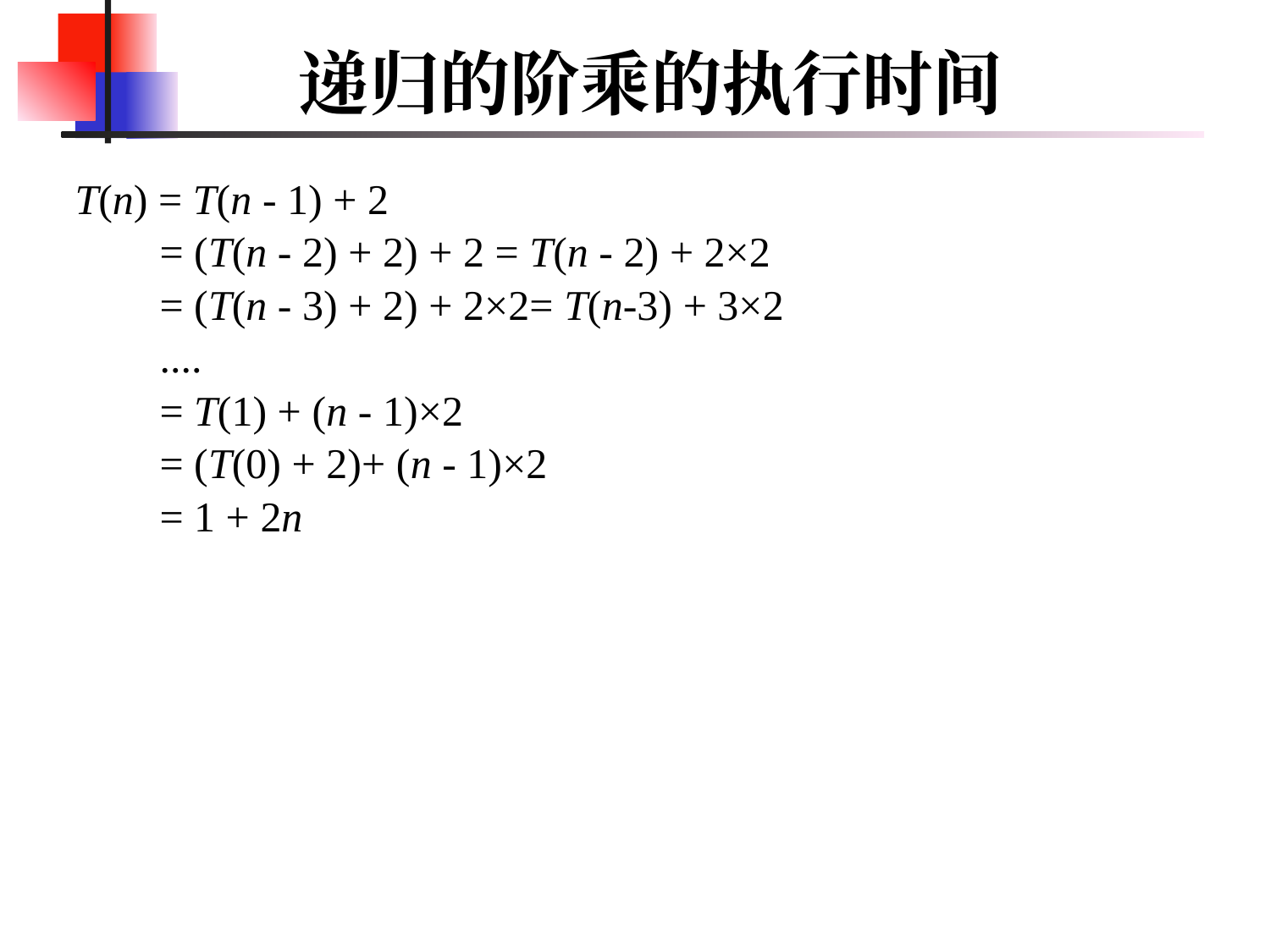

# 递归的阶乘的执行时间
T(n) = T(n - 1) + 2
        = (T(n - 2) + 2) + 2 = T(n - 2) + 2×2
        = (T(n - 3) + 2) + 2×2= T(n-3) + 3×2
        ....
        = T(1) + (n - 1)×2
        = (T(0) + 2)+ (n - 1)×2
        = 1 + 2n